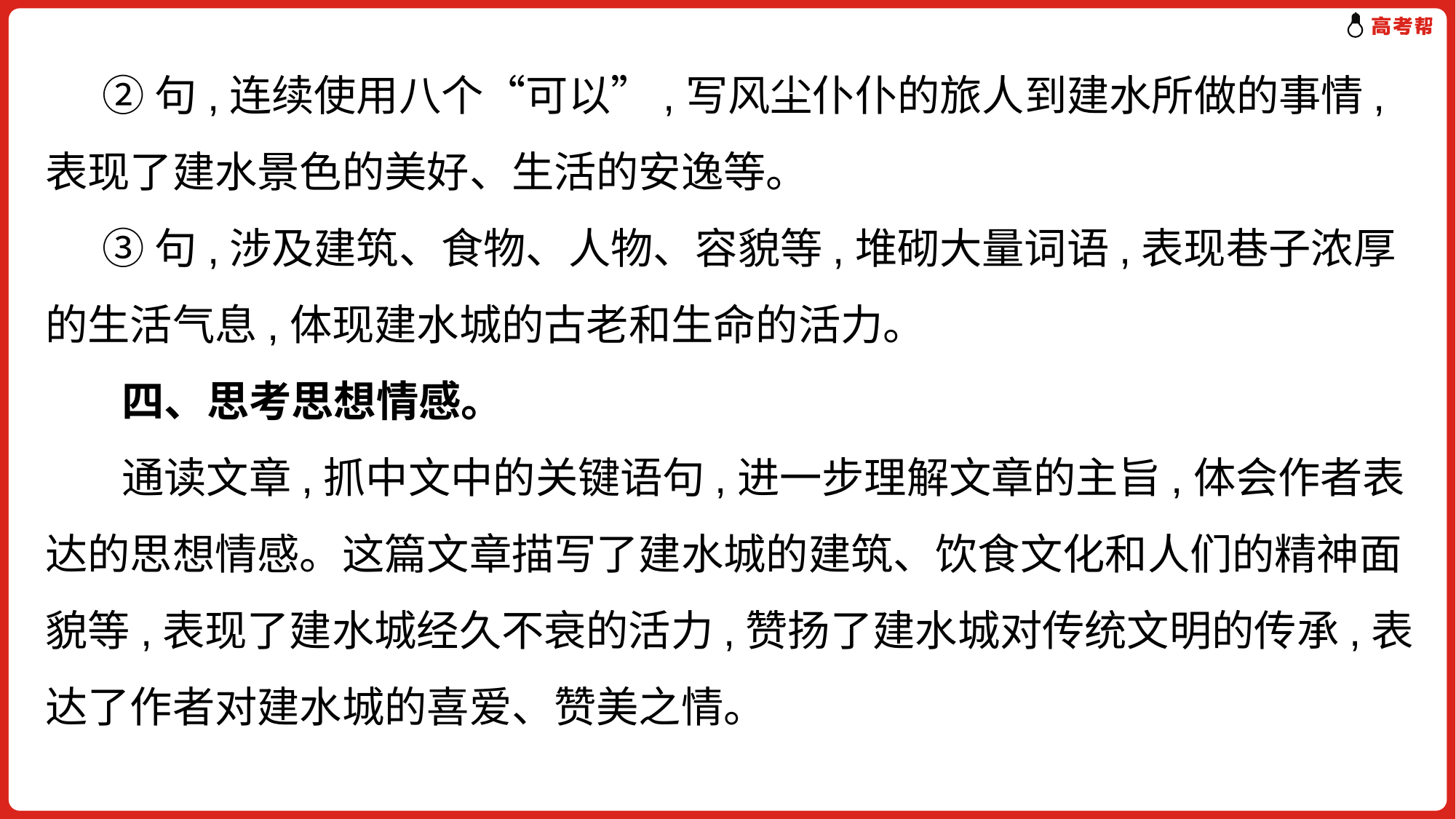

②句,连续使用八个“可以”,写风尘仆仆的旅人到建水所做的事情,表现了建水景色的美好、生活的安逸等。
      ③句,涉及建筑、食物、人物、容貌等,堆砌大量词语,表现巷子浓厚的生活气息,体现建水城的古老和生命的活力。
       四、思考思想情感。
       通读文章,抓中文中的关键语句,进一步理解文章的主旨,体会作者表达的思想情感。这篇文章描写了建水城的建筑、饮食文化和人们的精神面貌等,表现了建水城经久不衰的活力,赞扬了建水城对传统文明的传承,表达了作者对建水城的喜爱、赞美之情。